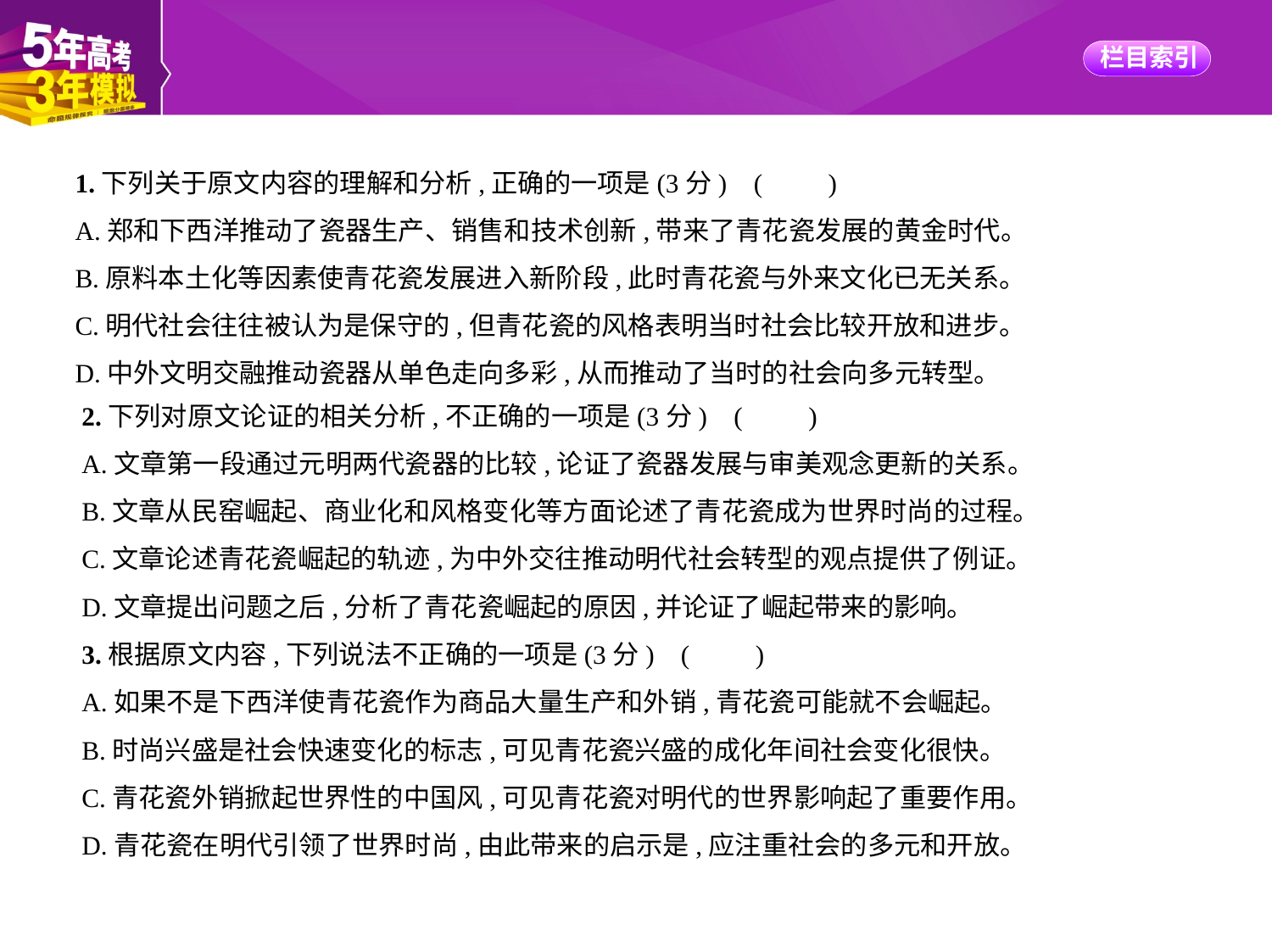

1.下列关于原文内容的理解和分析,正确的一项是(3分) (　　)
A.郑和下西洋推动了瓷器生产、销售和技术创新,带来了青花瓷发展的黄金时代。
B.原料本土化等因素使青花瓷发展进入新阶段,此时青花瓷与外来文化已无关系。
C.明代社会往往被认为是保守的,但青花瓷的风格表明当时社会比较开放和进步。
D.中外文明交融推动瓷器从单色走向多彩,从而推动了当时的社会向多元转型。
2.下列对原文论证的相关分析,不正确的一项是(3分) (　　)
A.文章第一段通过元明两代瓷器的比较,论证了瓷器发展与审美观念更新的关系。
B.文章从民窑崛起、商业化和风格变化等方面论述了青花瓷成为世界时尚的过程。
C.文章论述青花瓷崛起的轨迹,为中外交往推动明代社会转型的观点提供了例证。
D.文章提出问题之后,分析了青花瓷崛起的原因,并论证了崛起带来的影响。
3.根据原文内容,下列说法不正确的一项是(3分) (　　)
A.如果不是下西洋使青花瓷作为商品大量生产和外销,青花瓷可能就不会崛起。
B.时尚兴盛是社会快速变化的标志,可见青花瓷兴盛的成化年间社会变化很快。
C.青花瓷外销掀起世界性的中国风,可见青花瓷对明代的世界影响起了重要作用。
D.青花瓷在明代引领了世界时尚,由此带来的启示是,应注重社会的多元和开放。